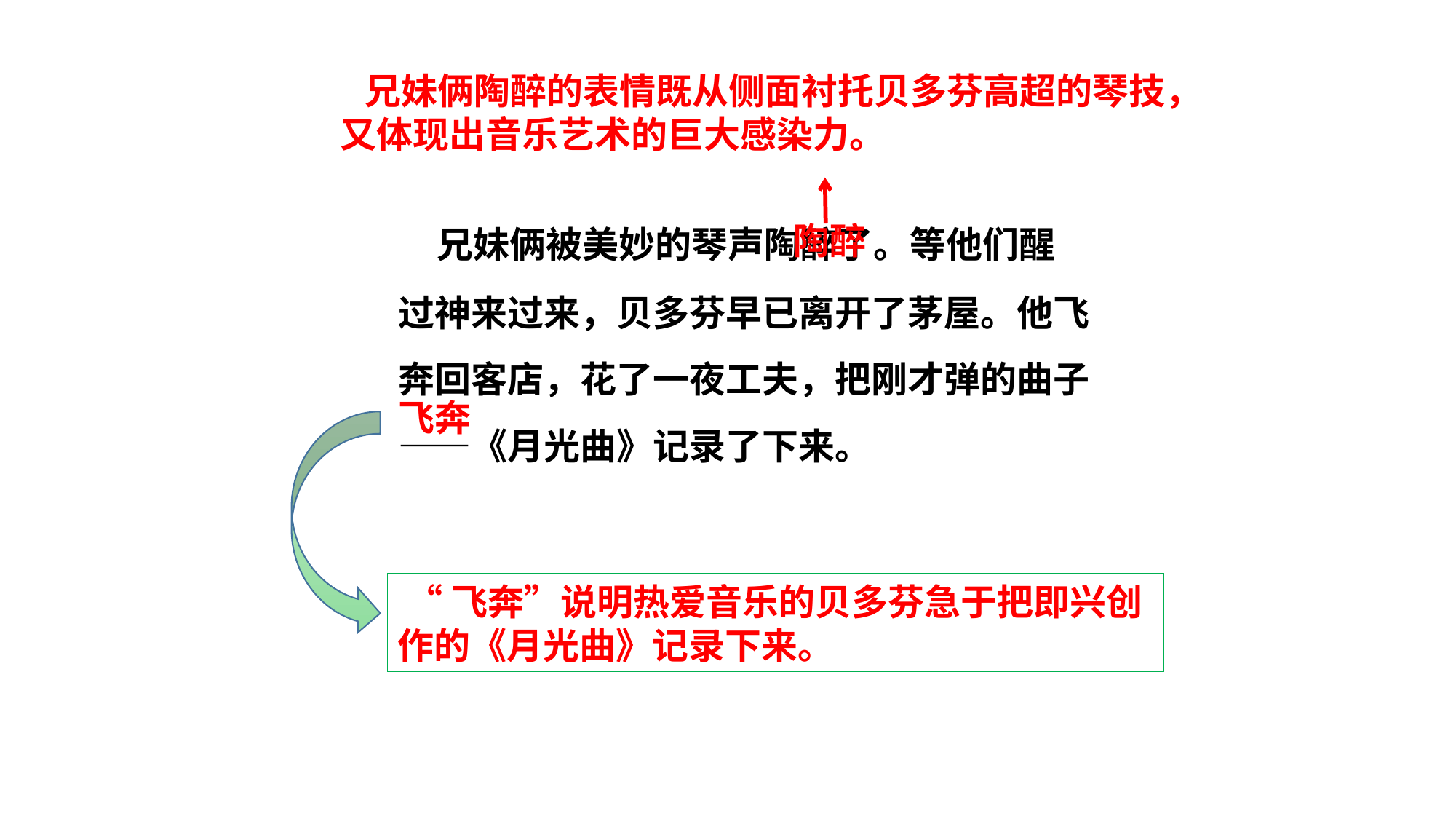

兄妹俩陶醉的表情既从侧面衬托贝多芬高超的琴技，又体现出音乐艺术的巨大感染力。
   兄妹俩被美妙的琴声陶醉了。等他们醒过神来过来，贝多芬早已离开了茅屋。他飞奔回客店，花了一夜工夫，把刚才弹的曲子——《月光曲》记录了下来。
陶醉
飞奔

 “飞奔”说明热爱音乐的贝多芬急于把即兴创作的《月光曲》记录下来。